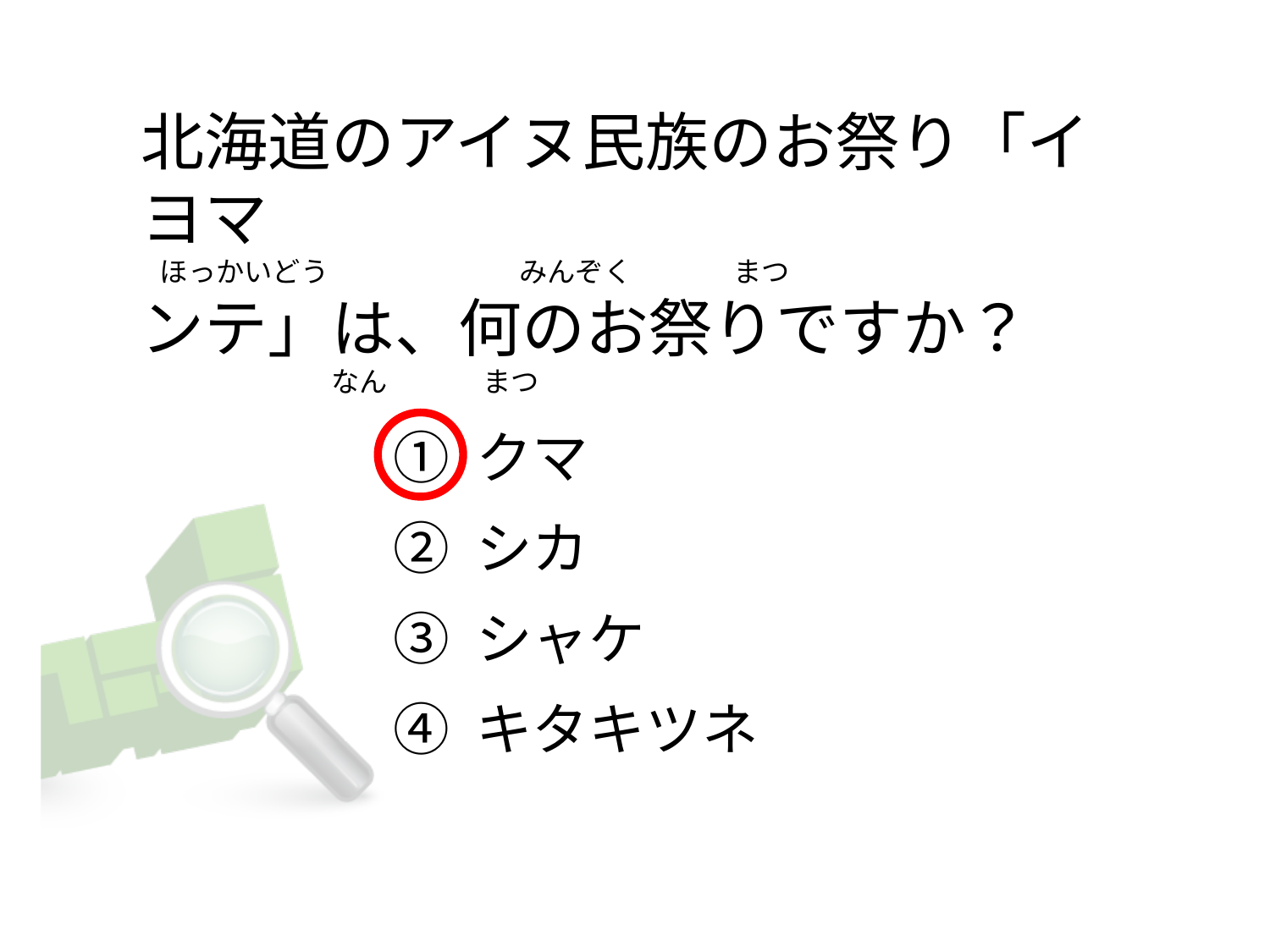

# 北海道のアイヌ民族のお祭り「イヨマ    ほっかいどう                              みんぞく                まつ ンテ」は、何のお祭りですか？                               なん               まつ

① クマ
② シカ
③ シャケ
④ キタキツネ